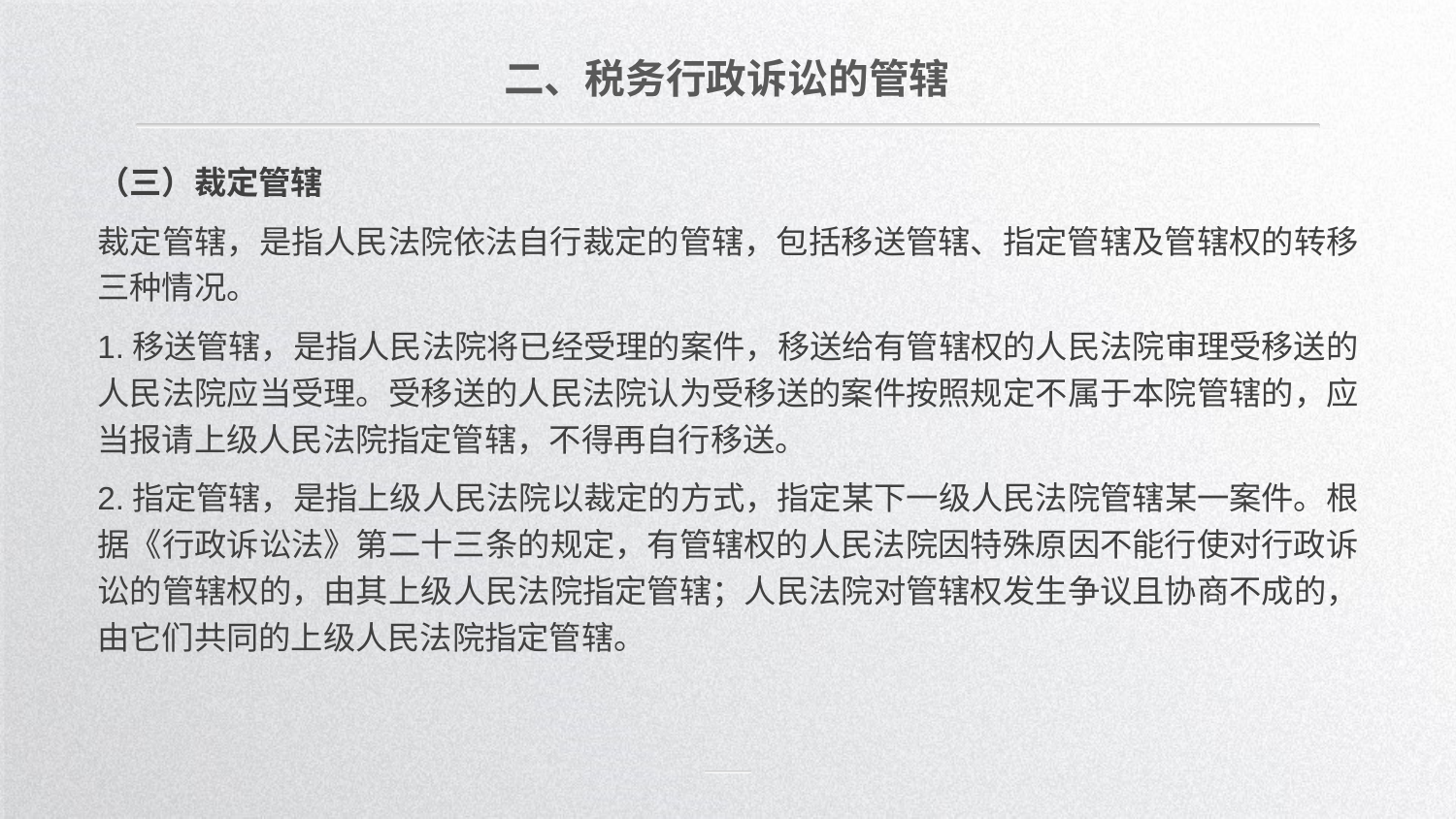

二、税务行政诉讼的管辖
（三）裁定管辖
裁定管辖，是指人民法院依法自行裁定的管辖，包括移送管辖、指定管辖及管辖权的转移三种情况。
1.移送管辖，是指人民法院将已经受理的案件，移送给有管辖权的人民法院审理受移送的人民法院应当受理。受移送的人民法院认为受移送的案件按照规定不属于本院管辖的，应当报请上级人民法院指定管辖，不得再自行移送。
2.指定管辖，是指上级人民法院以裁定的方式，指定某下一级人民法院管辖某一案件。根据《行政诉讼法》第二十三条的规定，有管辖权的人民法院因特殊原因不能行使对行政诉讼的管辖权的，由其上级人民法院指定管辖；人民法院对管辖权发生争议且协商不成的，由它们共同的上级人民法院指定管辖。